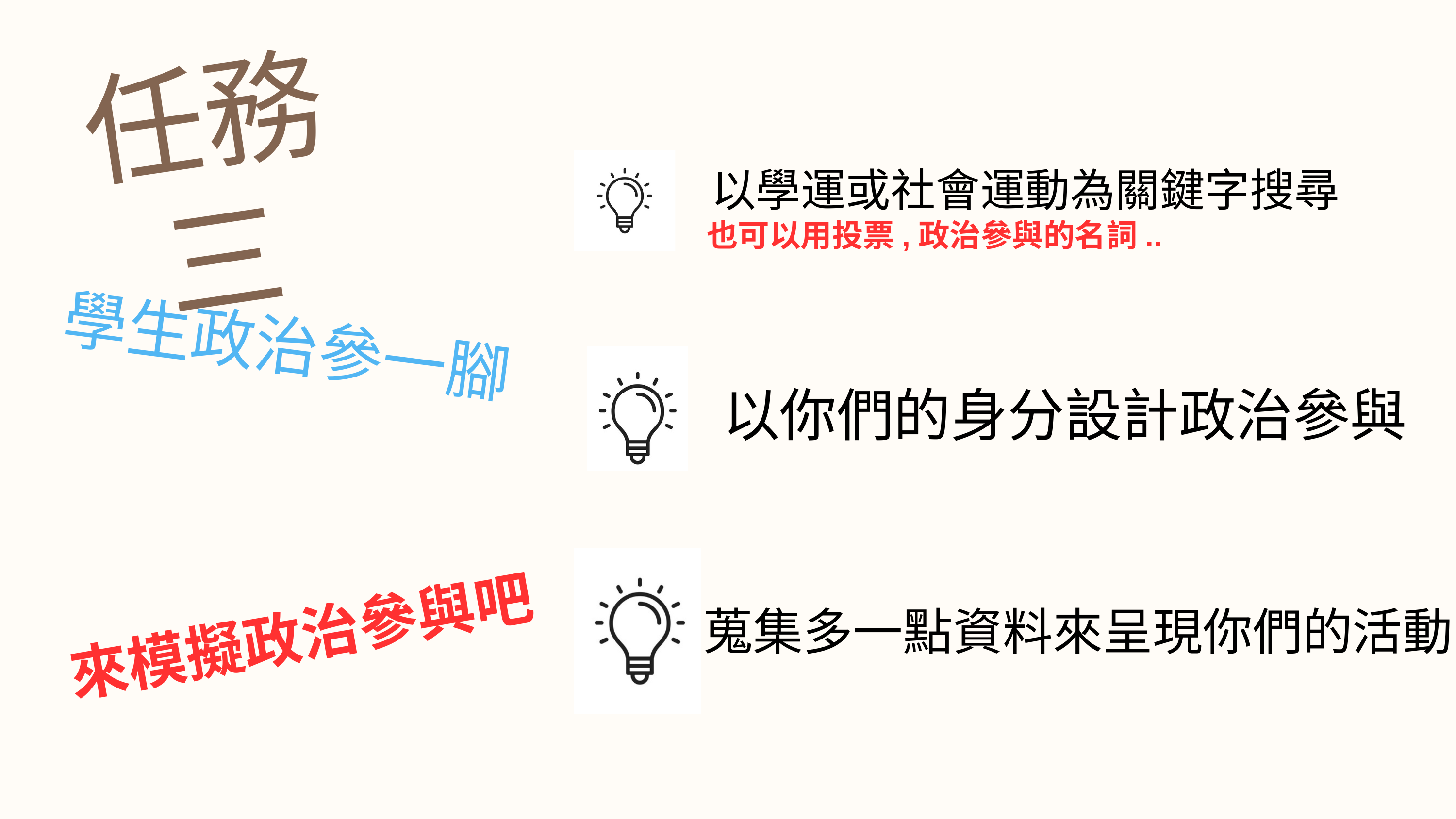

任務三

以學運或社會運動為關鍵字搜尋
也可以用投票,政治參與的名詞..
學生政治參一腳

以你們的身分設計政治參與

來模擬政治參與吧
蒐集多一點資料來呈現你們的活動